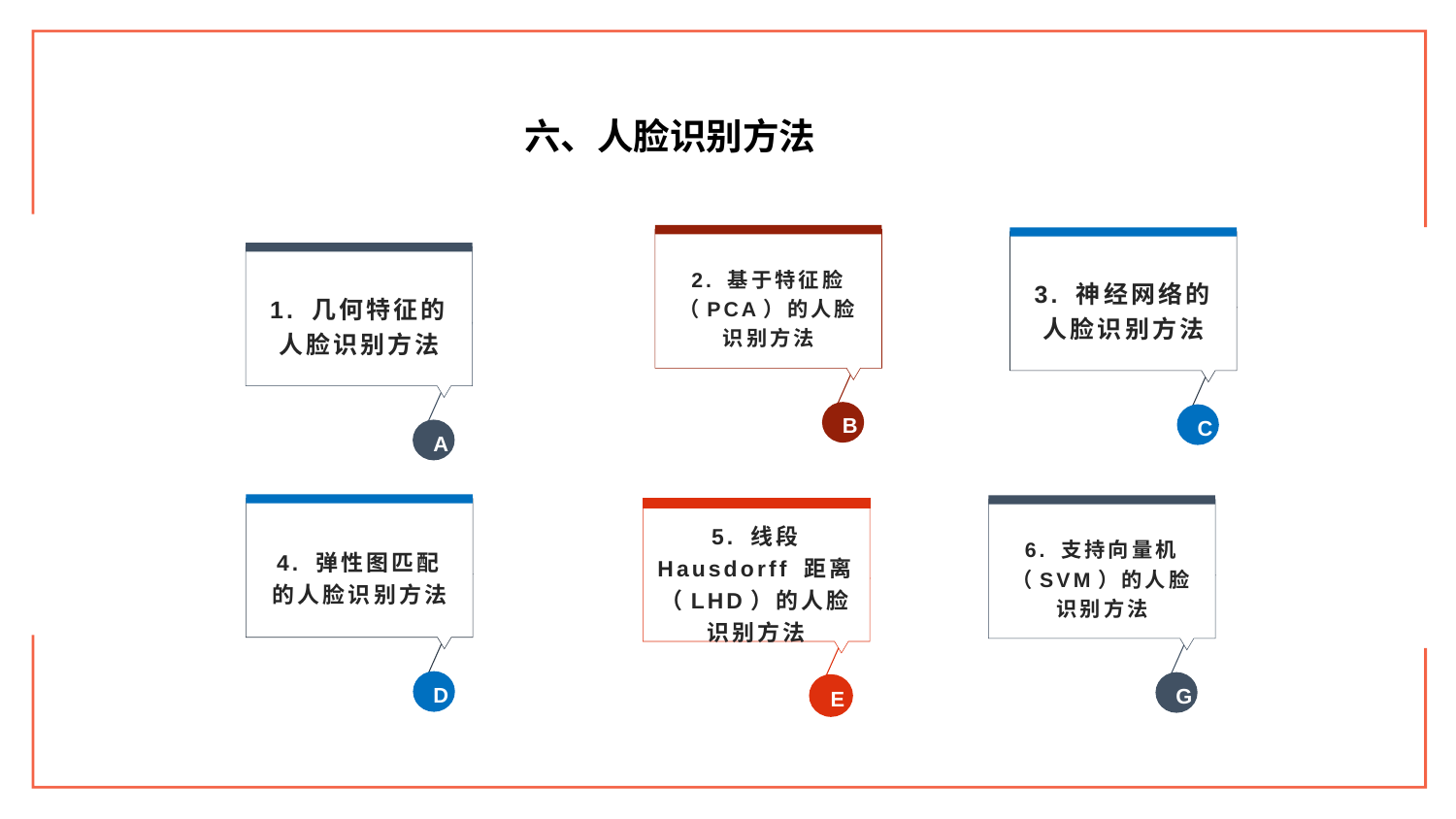

六、人脸识别方法

2. 基于特征脸（PCA）的人脸识别方法
B

3. 神经网络的人脸识别方法
C

1. 几何特征的人脸识别方法
A

4. 弹性图匹配的人脸识别方法
D

6. 支持向量机（SVM）的人脸识别方法
G

5. 线段 Hausdorff 距离（LHD）的人脸识别方法
E